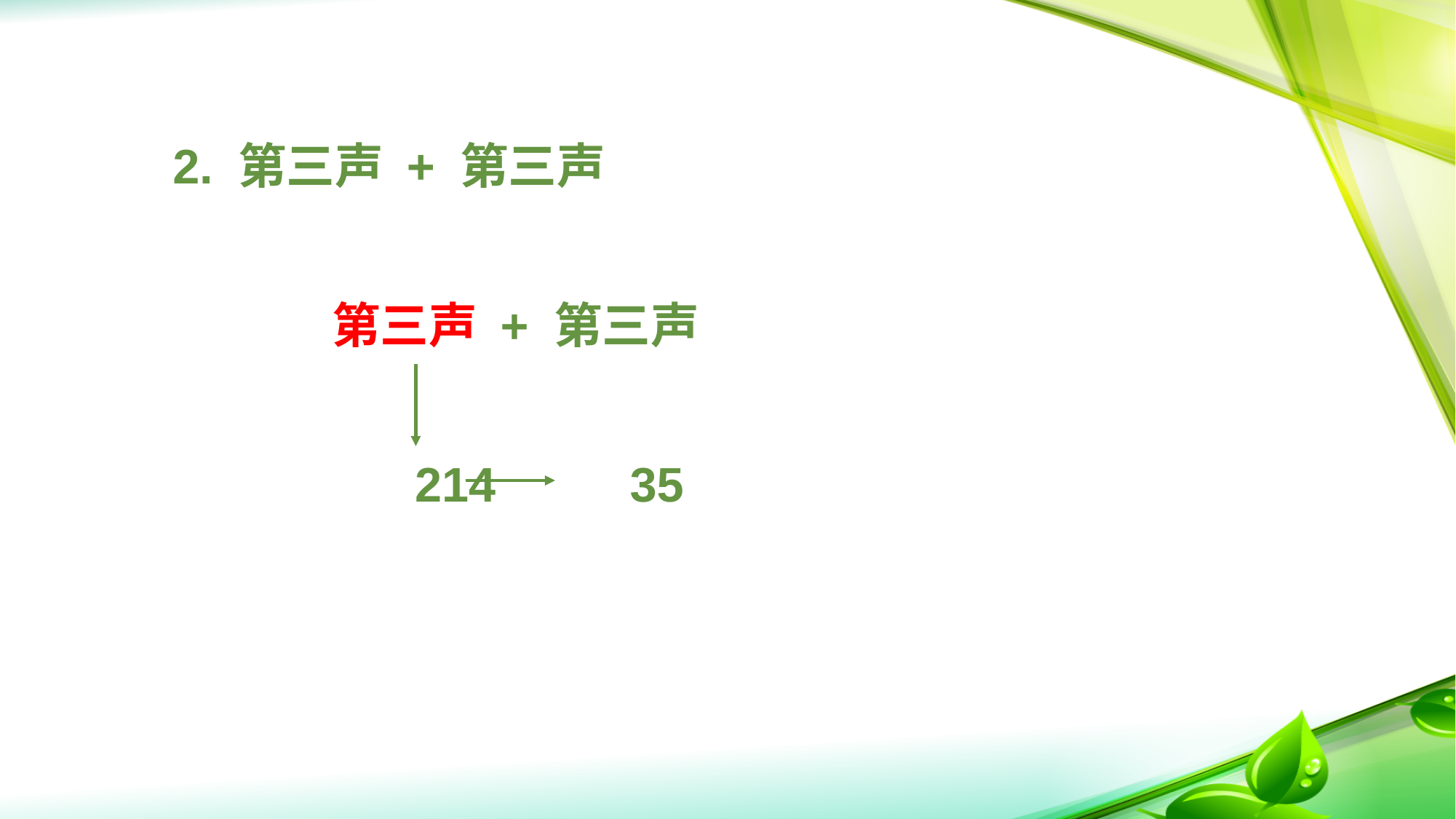

2. 第三声 + 第三声

                       第三声 + 第三声

                          214          35